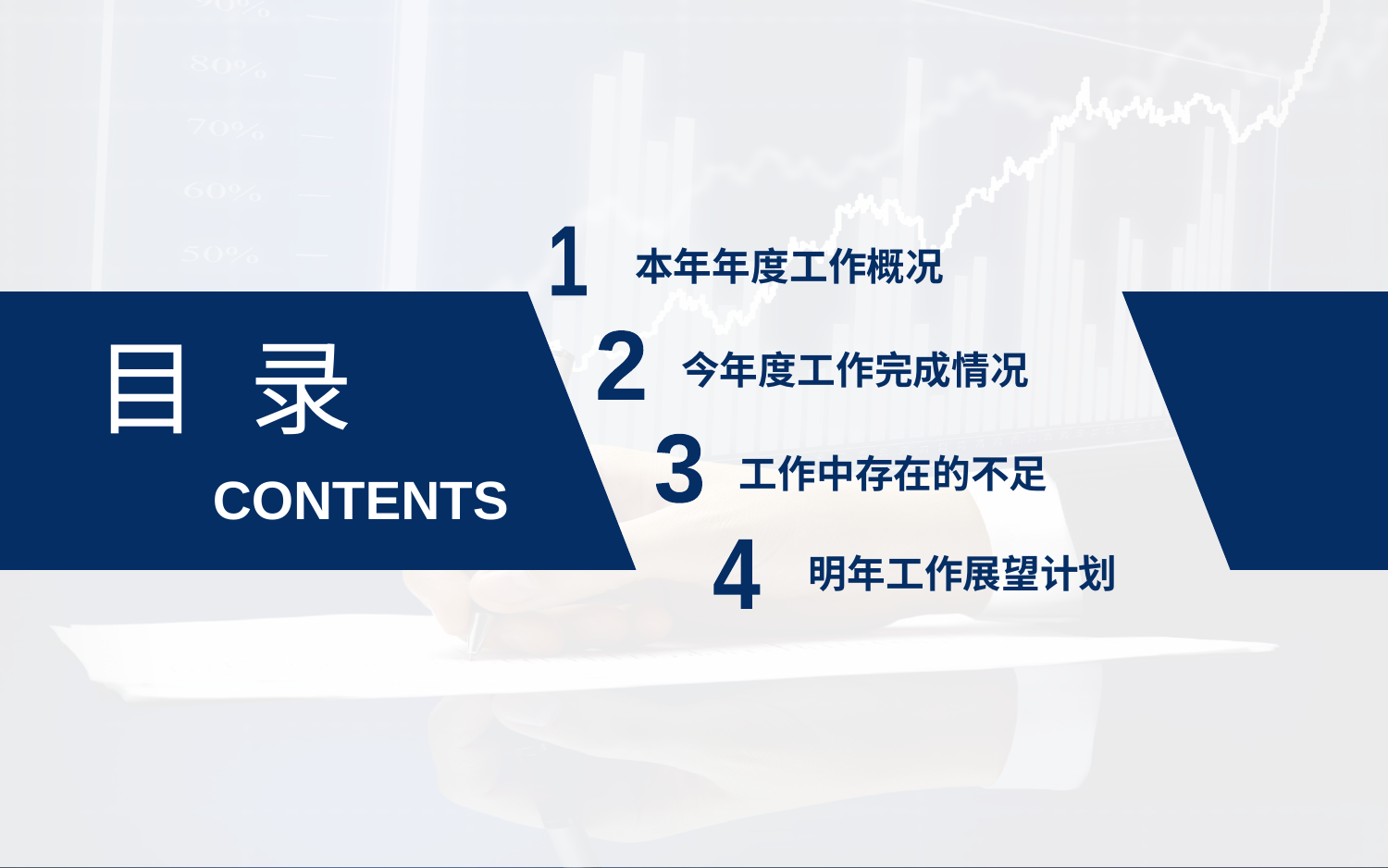

本年年度工作概况
1

目 录
今年度工作完成情况
2
工作中存在的不足
3
   CONTENTS
明年工作展望计划
4